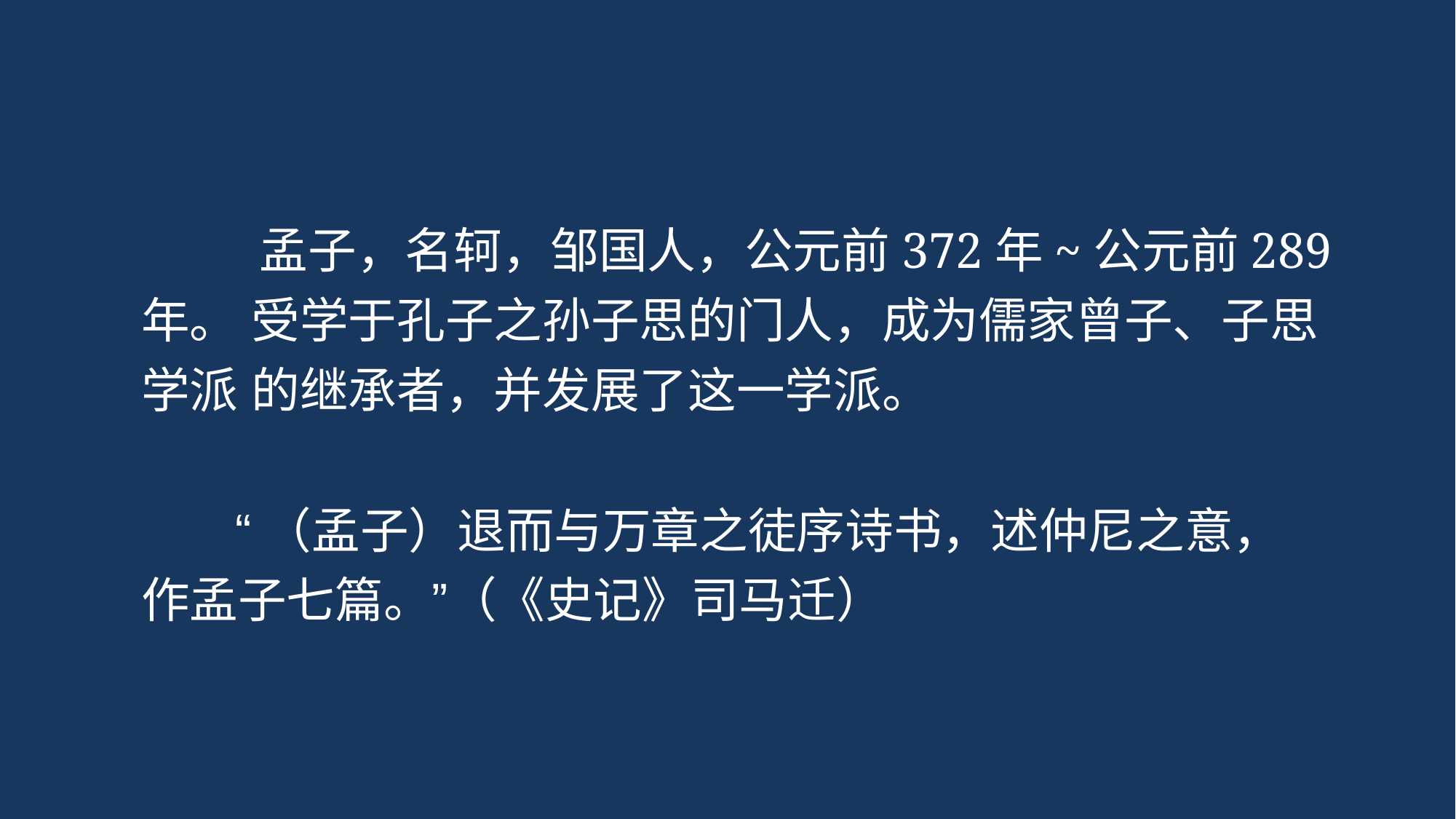

# 孟子，名轲，邹国人，公元前372年~公元前289年。 受学于孔子之孙子思的门人，成为儒家曾子、子思学派 的继承者，并发展了这一学派。
“（孟子）退而与万章之徒序诗书，述仲尼之意， 作孟子七篇。”（《史记》司马迁）